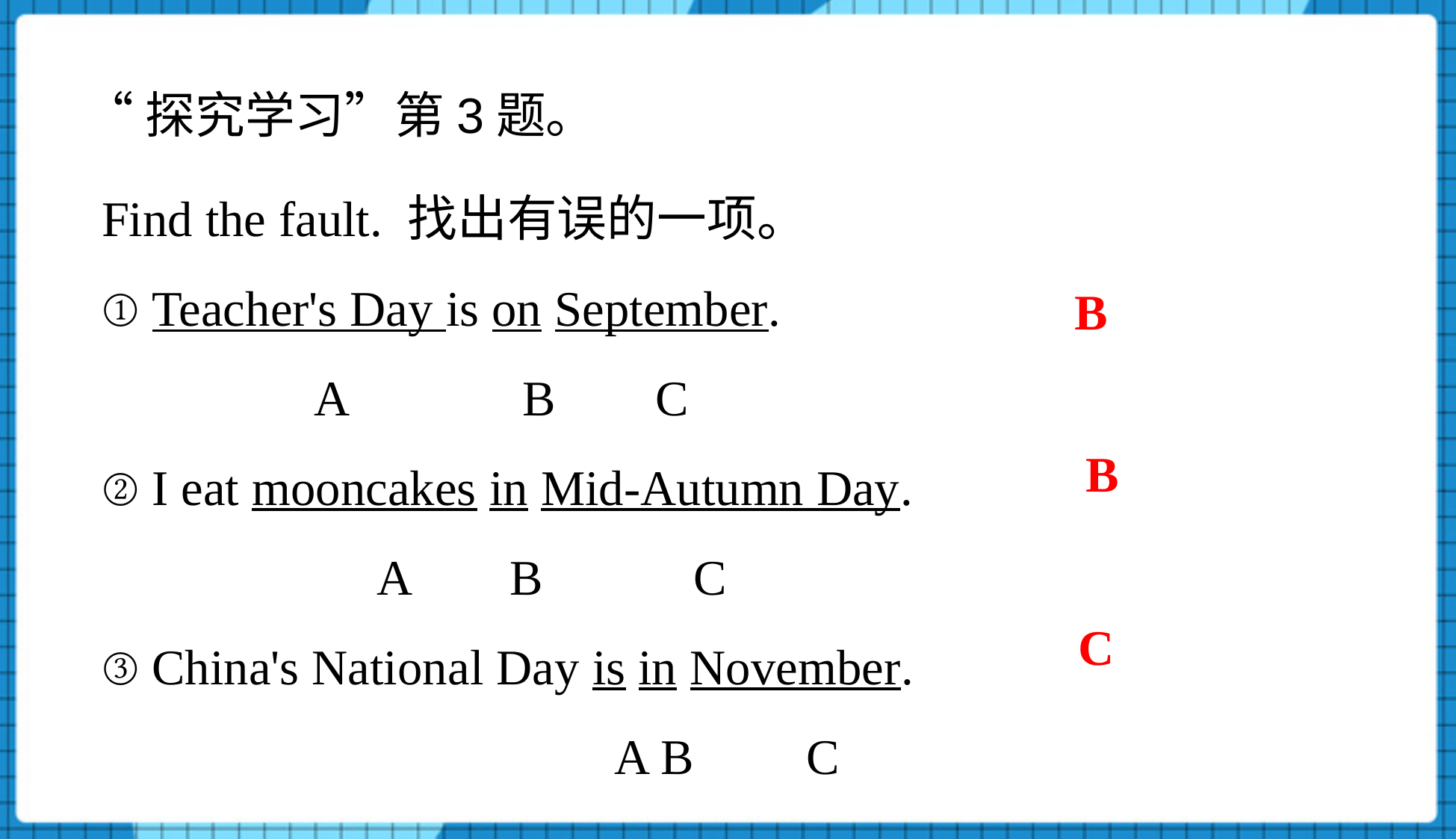

# “探究学习”第3题。
Find the fault. 找出有误的一项。
① Teacher's Day is on September.
                 A              B        C
② I eat mooncakes in Mid-Autumn Day.
                      A        B            C
③ China's National Day is in November.
                                         A B         C
B
B
C